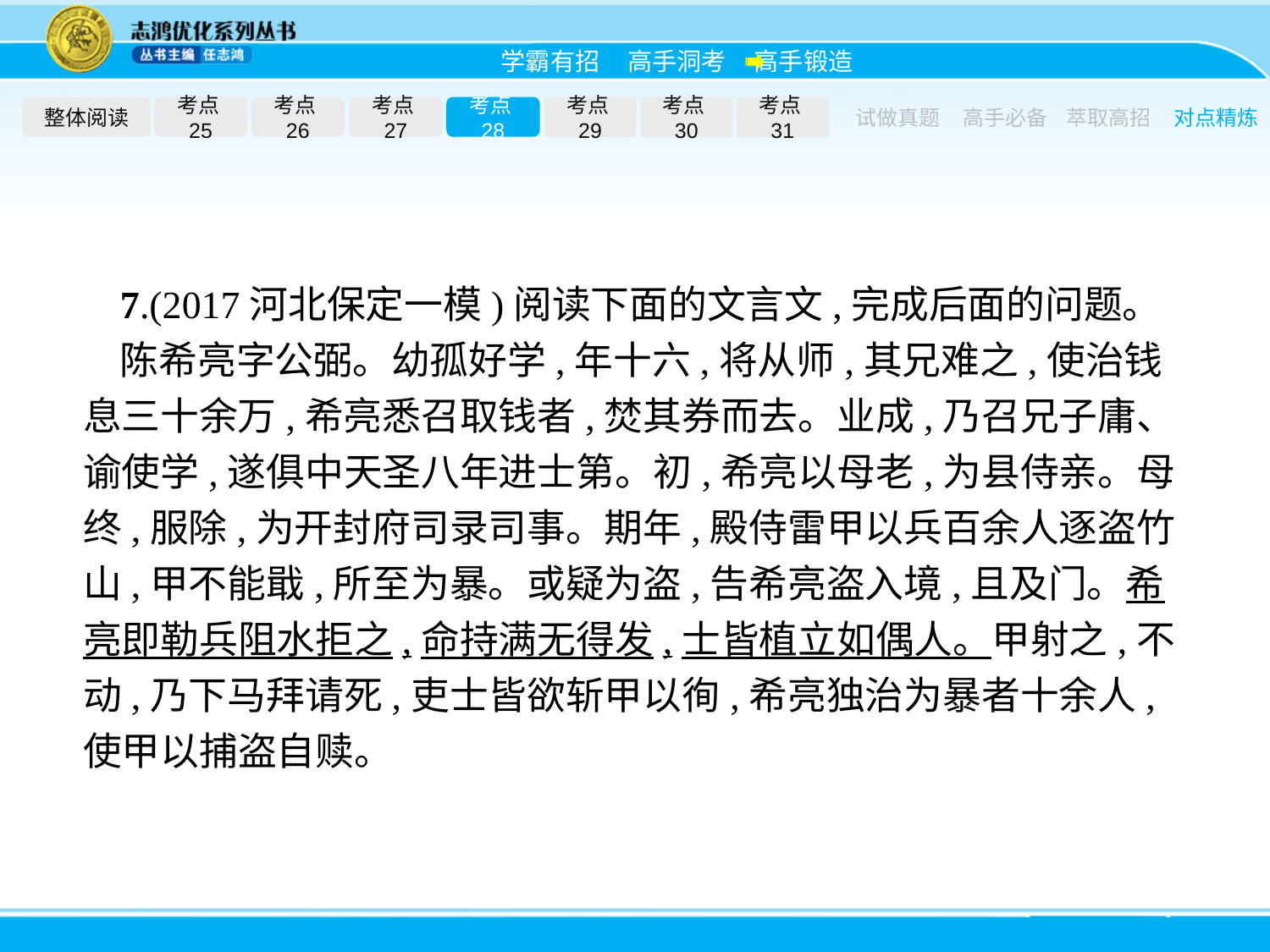

整体阅读
考点25
考点26
考点27
考点28
考点29
考点30
考点31
试做真题
高手必备
萃取高招
对点精炼
7.(2017河北保定一模)阅读下面的文言文,完成后面的问题。
陈希亮字公弼。幼孤好学,年十六,将从师,其兄难之,使治钱息三十余万,希亮悉召取钱者,焚其券而去。业成,乃召兄子庸、谕使学,遂俱中天圣八年进士第。初,希亮以母老,为县侍亲。母终,服除,为开封府司录司事。期年,殿侍雷甲以兵百余人逐盗竹山,甲不能戢,所至为暴。或疑为盗,告希亮盗入境,且及门。希亮即勒兵阻水拒之,命持满无得发,士皆植立如偶人。甲射之,不动,乃下马拜请死,吏士皆欲斩甲以徇,希亮独治为暴者十余人,使甲以捕盗自赎。